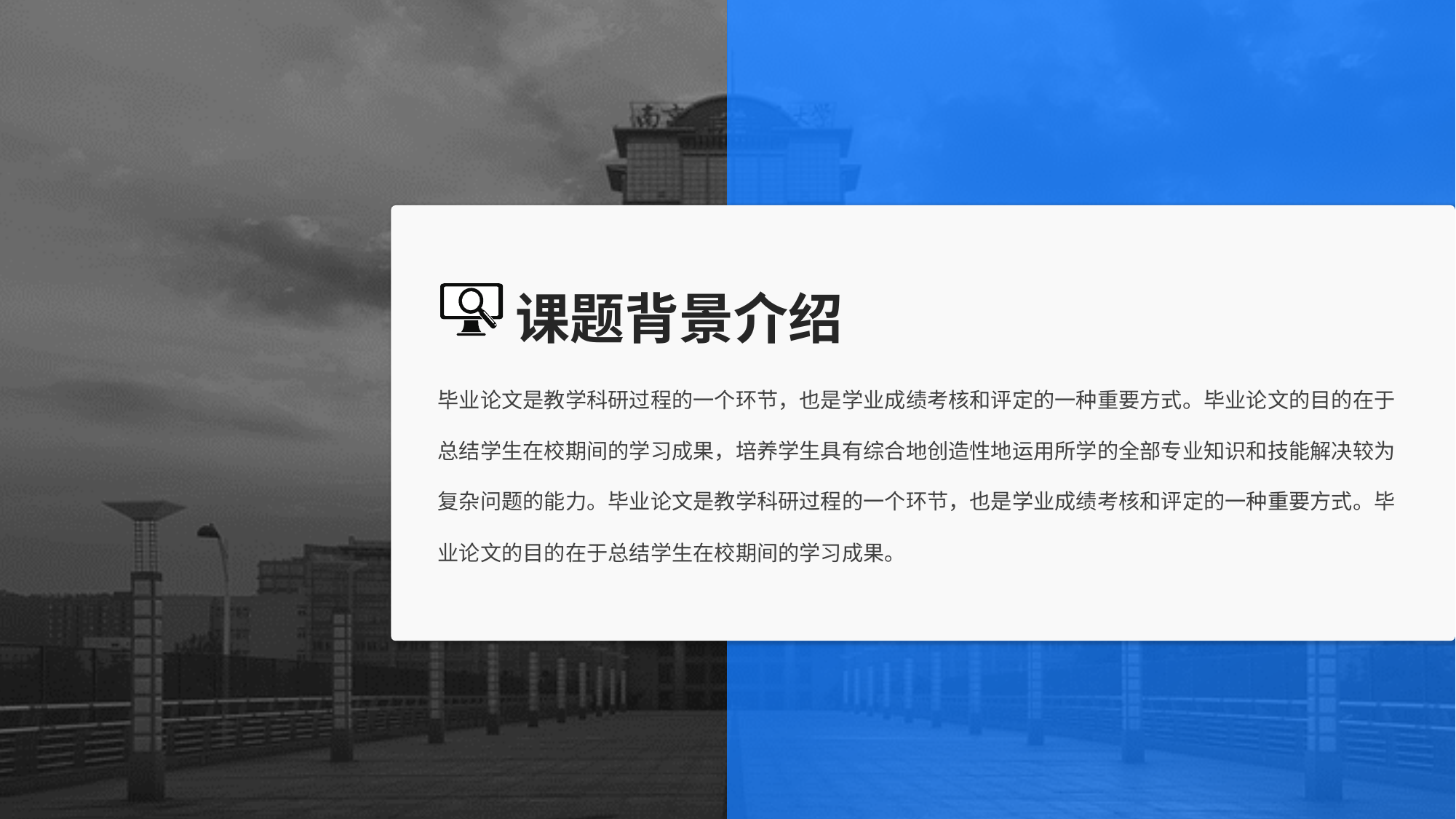

课题背景介绍

毕业论文是教学科研过程的一个环节，也是学业成绩考核和评定的一种重要方式。毕业论文的目的在于总结学生在校期间的学习成果，培养学生具有综合地创造性地运用所学的全部专业知识和技能解决较为复杂问题的能力。毕业论文是教学科研过程的一个环节，也是学业成绩考核和评定的一种重要方式。毕业论文的目的在于总结学生在校期间的学习成果。